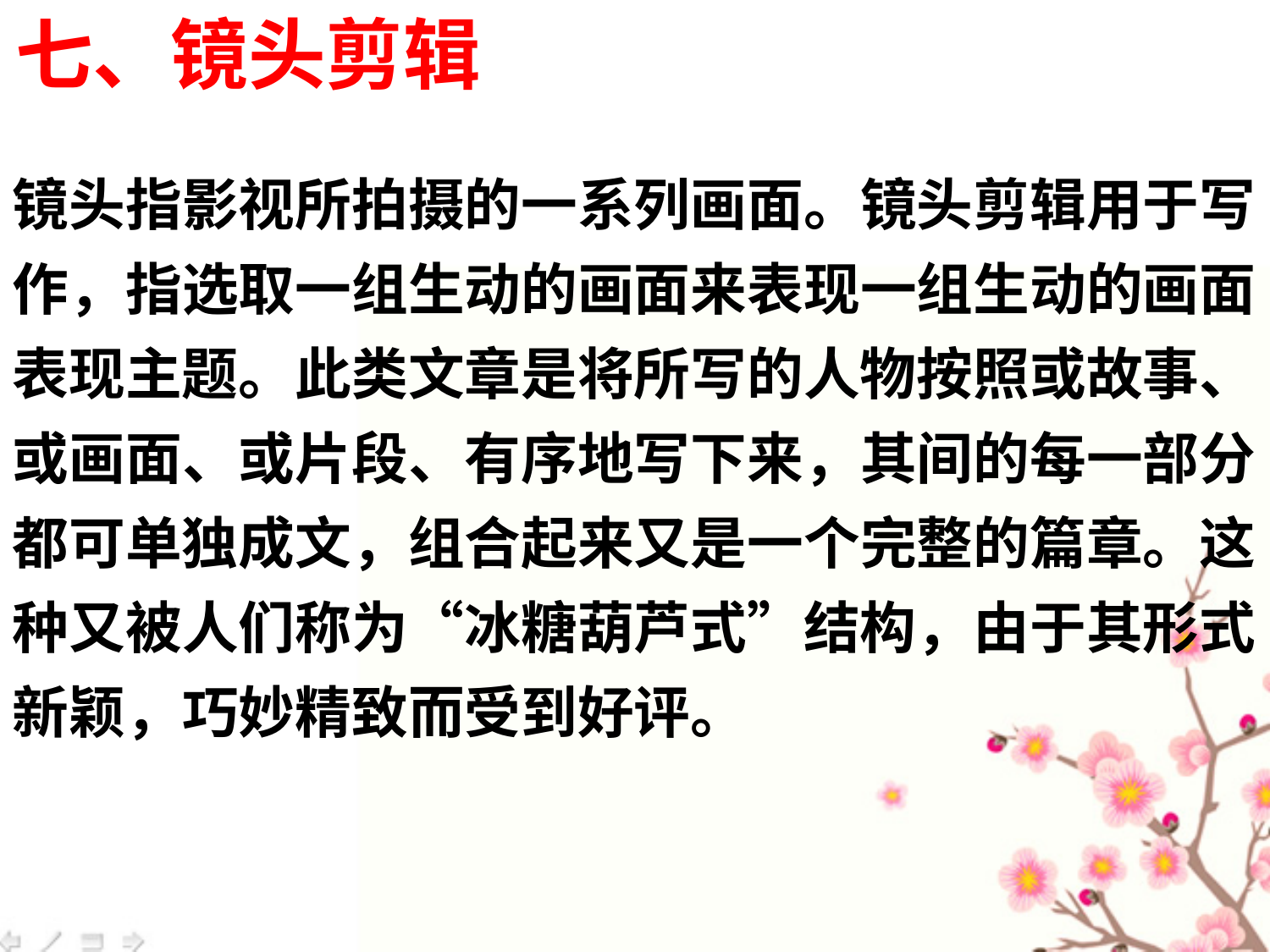

七、镜头剪辑
镜头指影视所拍摄的一系列画面。镜头剪辑用于写作，指选取一组生动的画面来表现一组生动的画面表现主题。此类文章是将所写的人物按照或故事、或画面、或片段、有序地写下来，其间的每一部分都可单独成文，组合起来又是一个完整的篇章。这种又被人们称为“冰糖葫芦式”结构，由于其形式新颖，巧妙精致而受到好评。